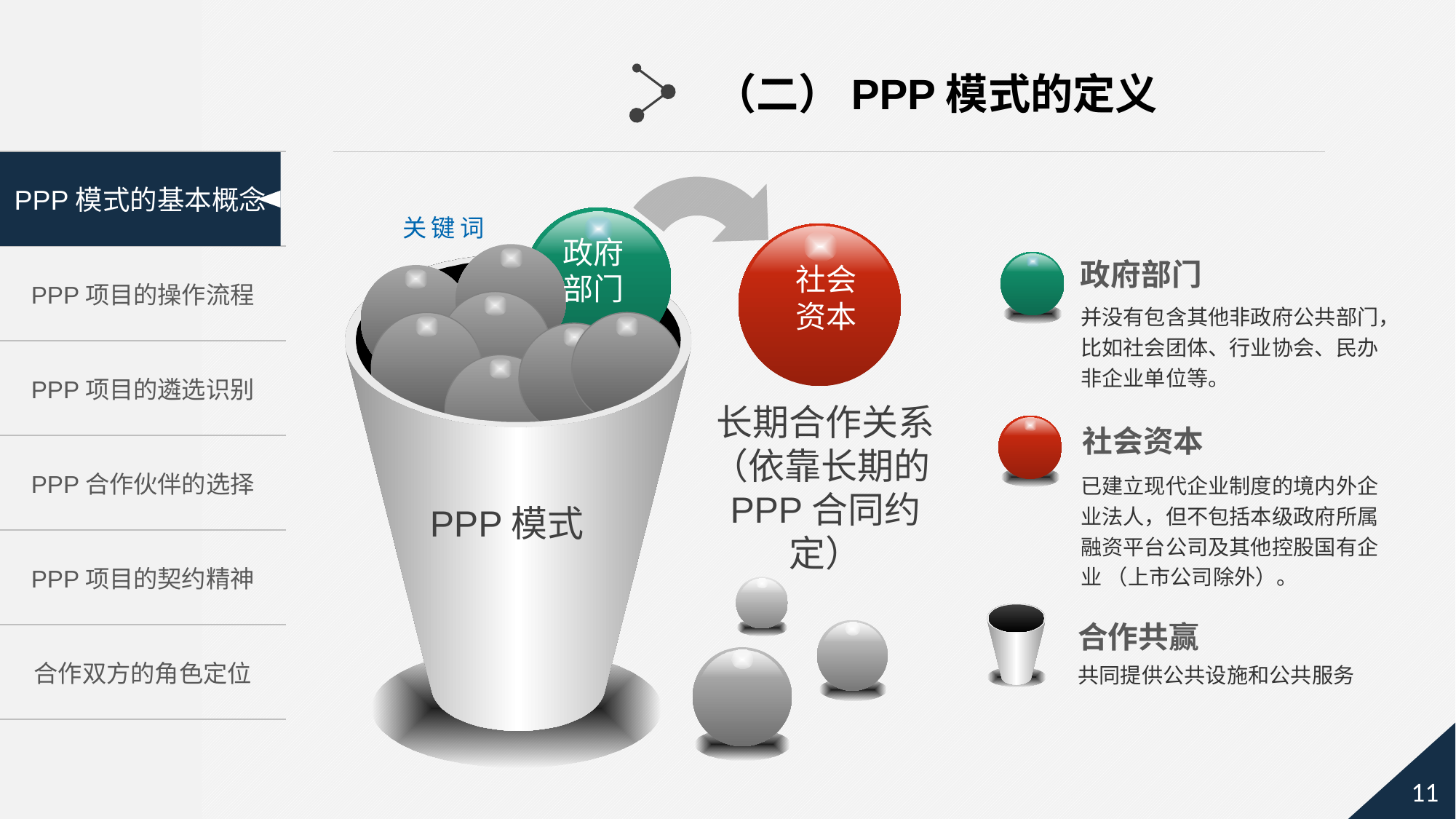

（二）PPP模式的定义

关键词

政府
部门
政府部门

社会
资本
并没有包含其他非政府公共部门，比如社会团体、行业协会、民办非企业单位等。
长期合作关系（依靠长期的PPP合同约定）
社会资本

已建立现代企业制度的境内外企业法人，但不包括本级政府所属融资平台公司及其他控股国有企业 （上市公司除外）。
PPP模式

合作共赢

共同提供公共设施和公共服务